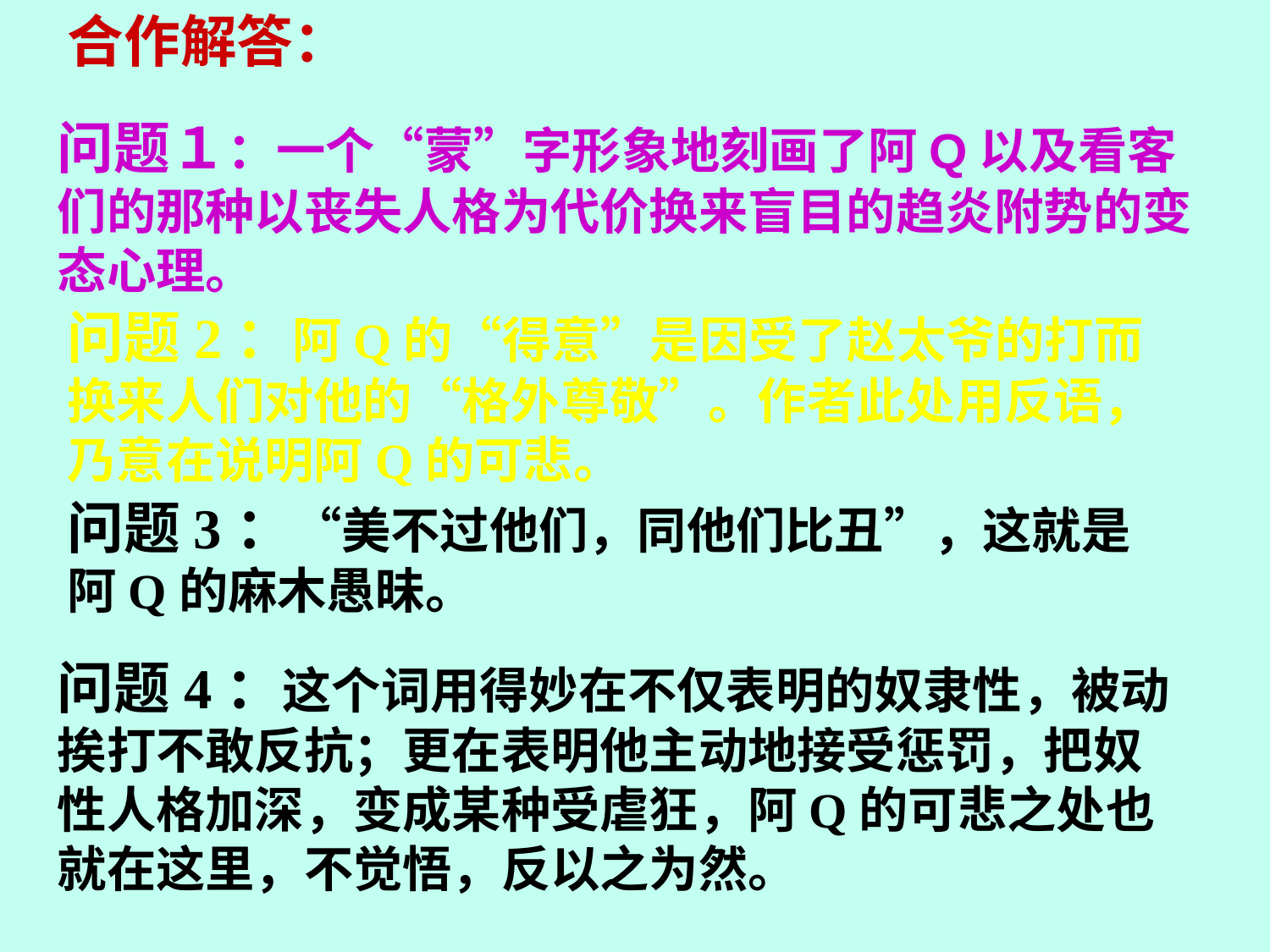

合作解答：
问题１：一个“蒙”字形象地刻画了阿Q以及看客们的那种以丧失人格为代价换来盲目的趋炎附势的变态心理。
问题2：阿Q的“得意”是因受了赵太爷的打而换来人们对他的“格外尊敬”。作者此处用反语，乃意在说明阿Q的可悲。

问题3：“美不过他们，同他们比丑”，这就是阿Q的麻木愚昧。
问题4：这个词用得妙在不仅表明的奴隶性，被动挨打不敢反抗；更在表明他主动地接受惩罚，把奴性人格加深，变成某种受虐狂，阿Q的可悲之处也就在这里，不觉悟，反以之为然。